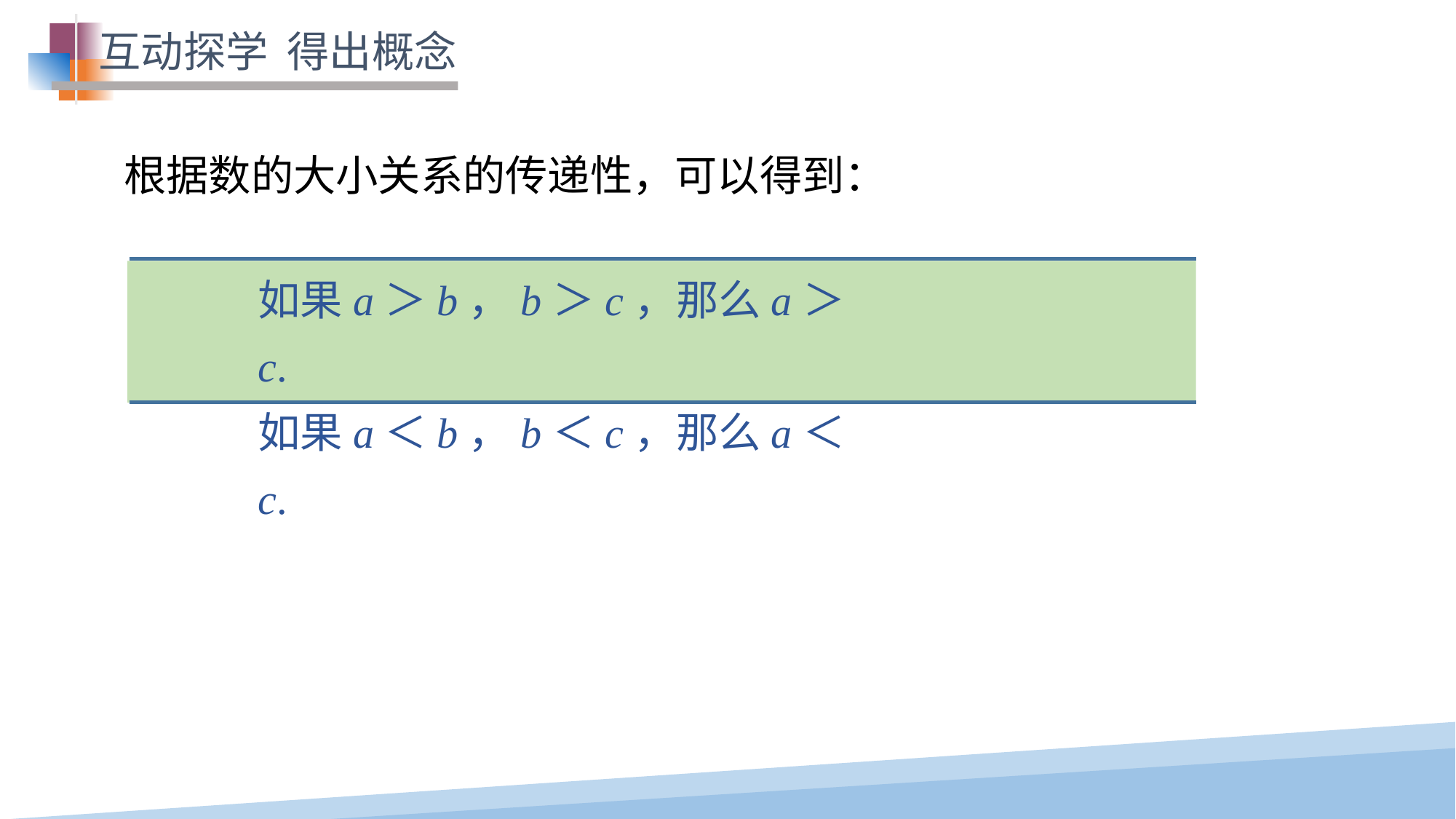

互动探学  得出概念
根据数的大小关系的传递性，可以得到：
如果a＞b，b＞c，那么a＞c.
如果a＜b，b＜c，那么a＜c.